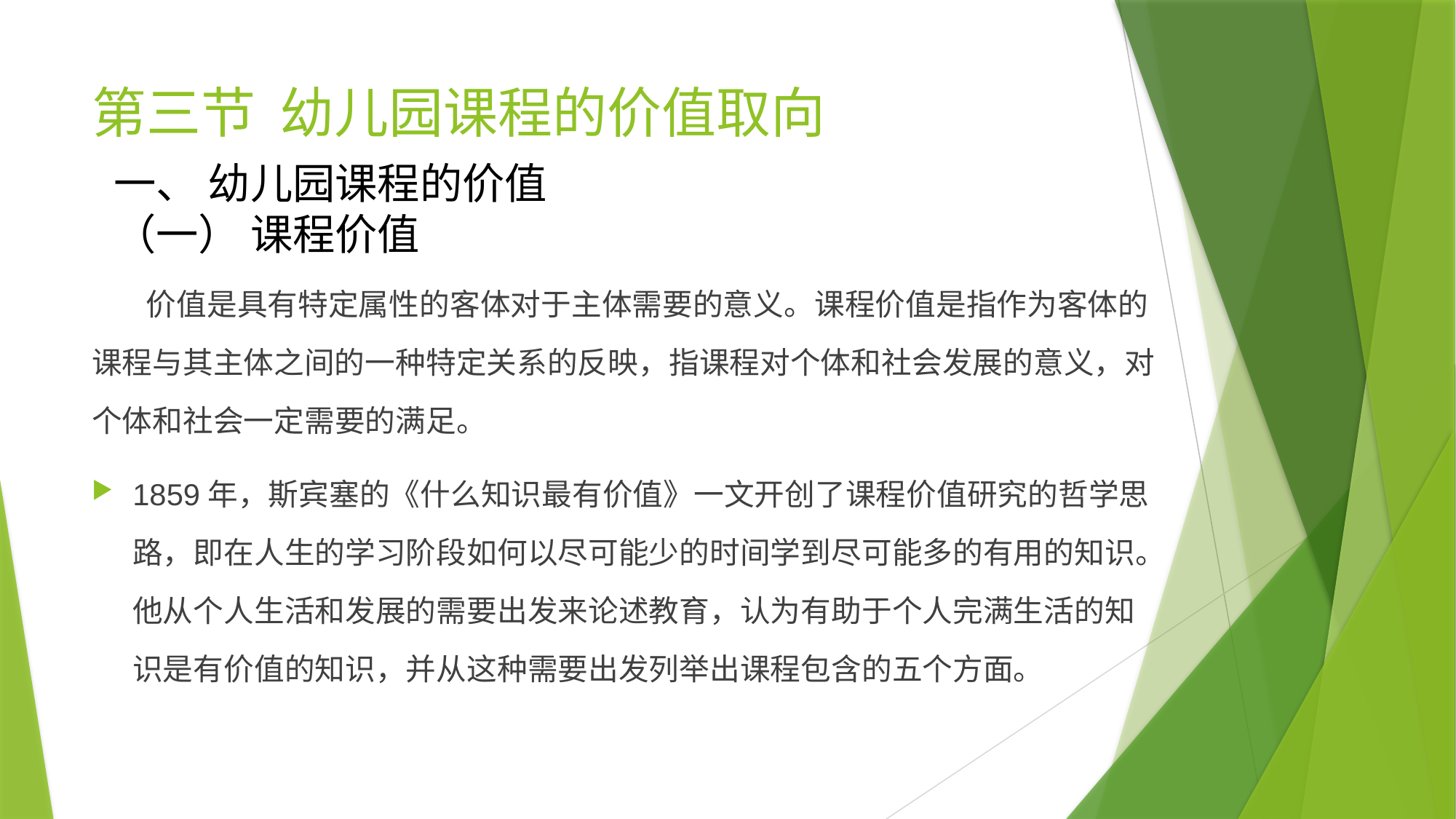

# 第三节  幼儿园课程的价值取向
一、 幼儿园课程的价值
（一） 课程价值
       价值是具有特定属性的客体对于主体需要的意义。课程价值是指作为客体的课程与其主体之间的一种特定关系的反映，指课程对个体和社会发展的意义，对个体和社会一定需要的满足。
1859年，斯宾塞的《什么知识最有价值》一文开创了课程价值研究的哲学思路，即在人生的学习阶段如何以尽可能少的时间学到尽可能多的有用的知识。他从个人生活和发展的需要出发来论述教育，认为有助于个人完满生活的知识是有价值的知识，并从这种需要出发列举出课程包含的五个方面。